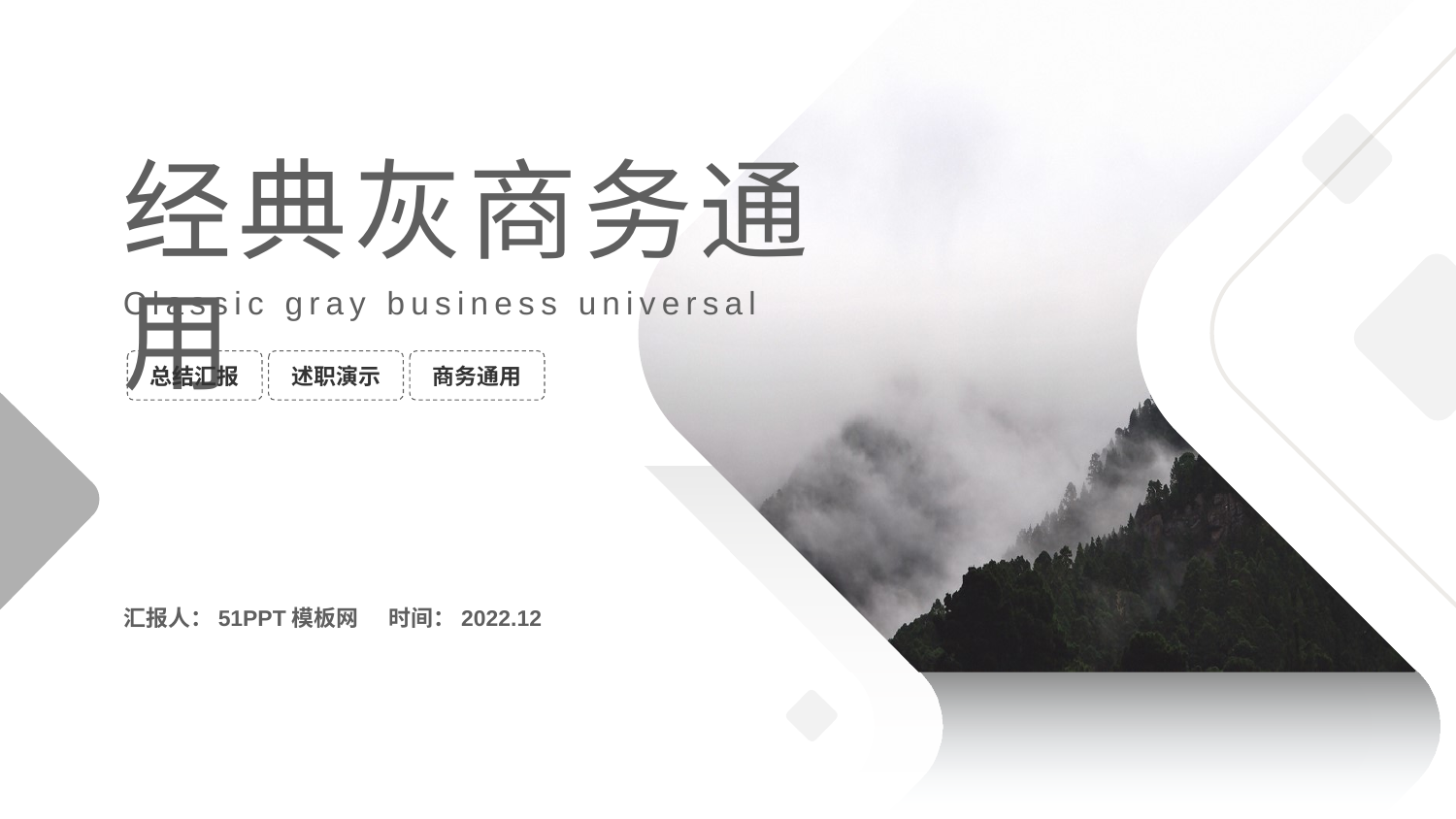

经典灰商务通用

Classic gray business universal

总结汇报

述职演示

商务通用

汇报人：51PPT模板网      时间：2022.12